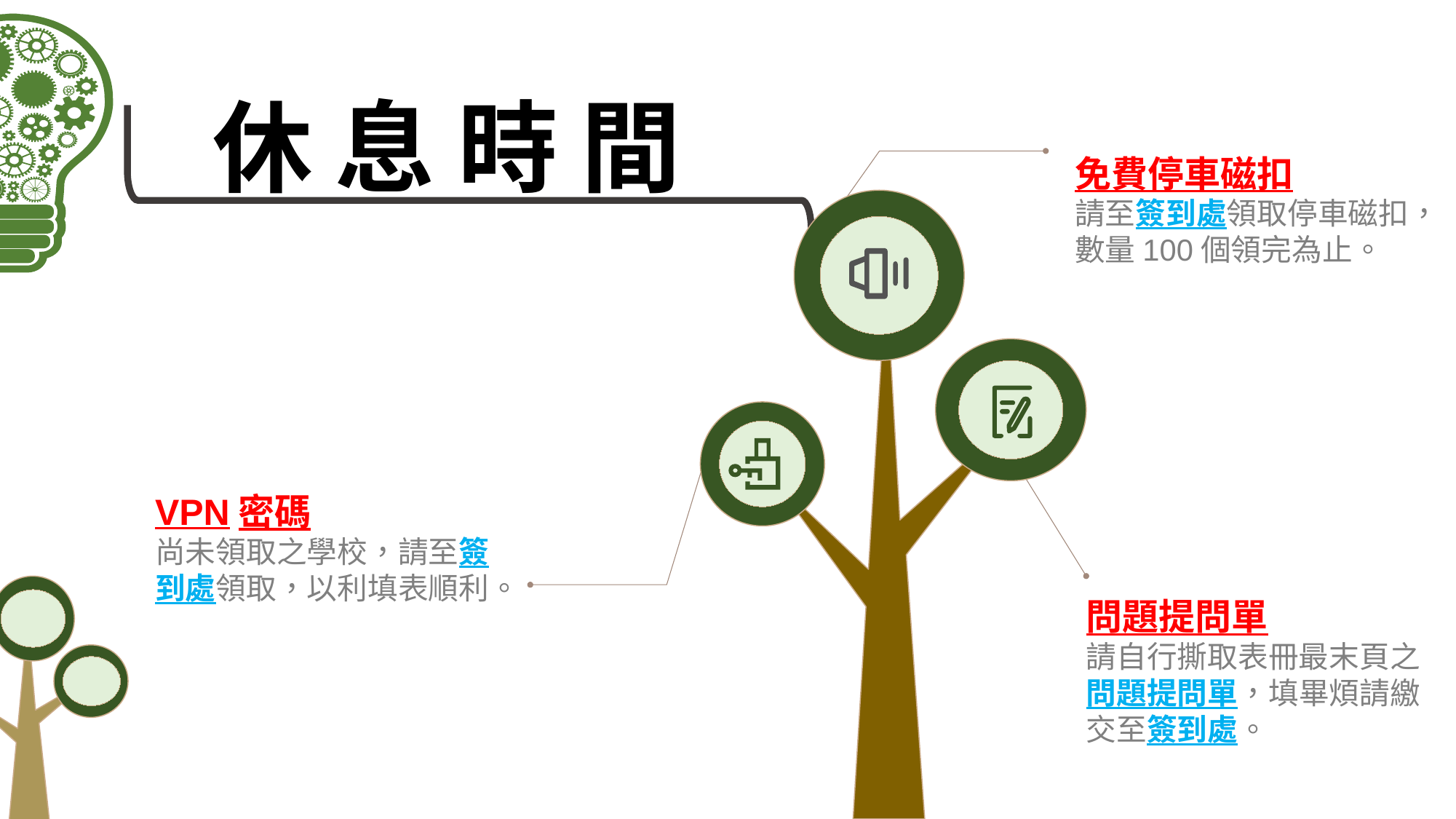

休 息 時 間

免費停車磁扣
請至簽到處領取停車磁扣，數量100個領完為止。

VPN密碼
尚未領取之學校，請至簽到處領取，以利填表順利。
問題提問單
請自行撕取表冊最末頁之問題提問單，填畢煩請繳交至簽到處。